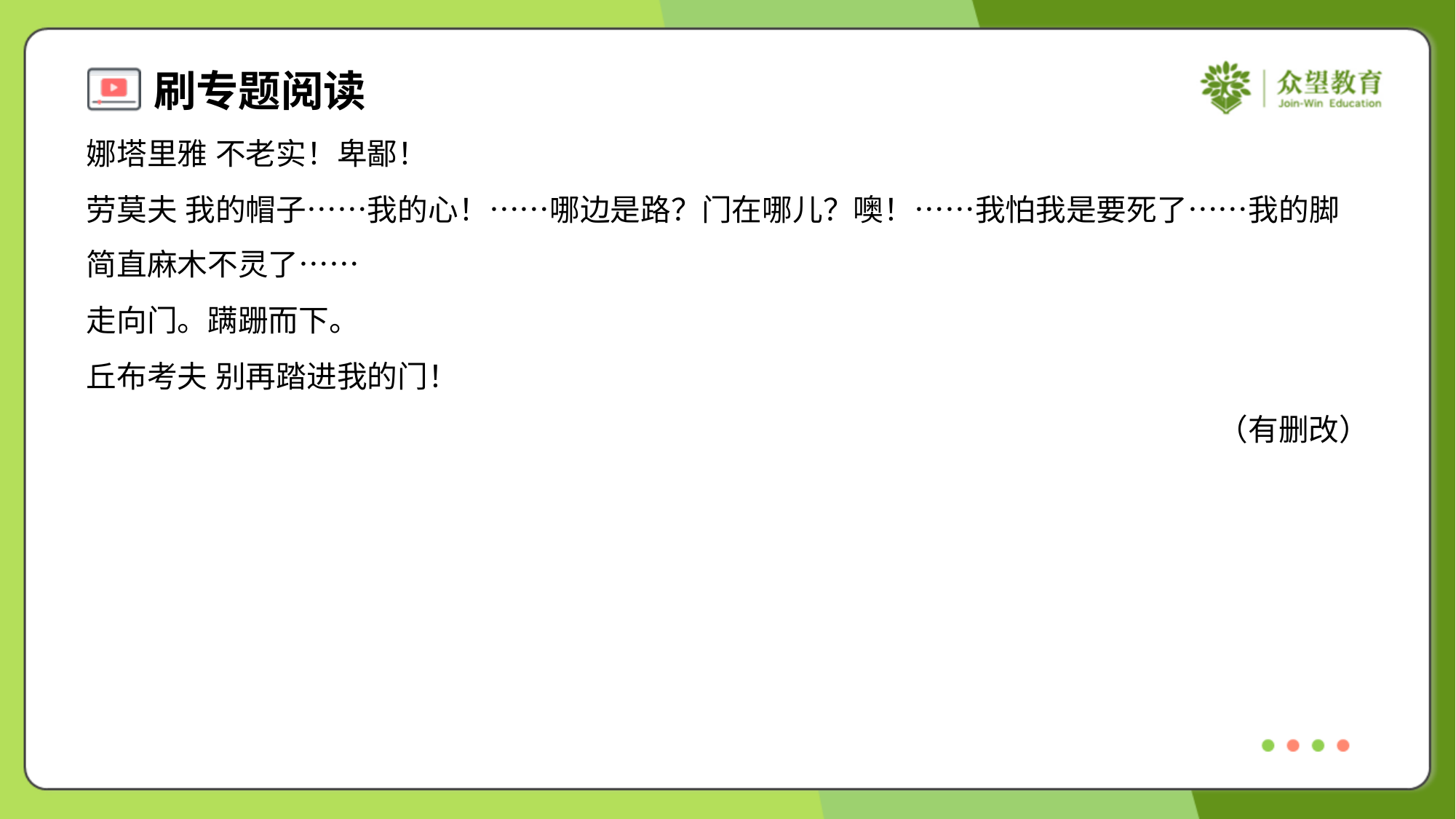

娜塔里雅 不老实！卑鄙！
劳莫夫 我的帽子……我的心！……哪边是路？门在哪儿？噢！……我怕我是要死了……我的脚
简直麻木不灵了……
走向门。蹒跚而下。
丘布考夫 别再踏进我的门！
（有删改）